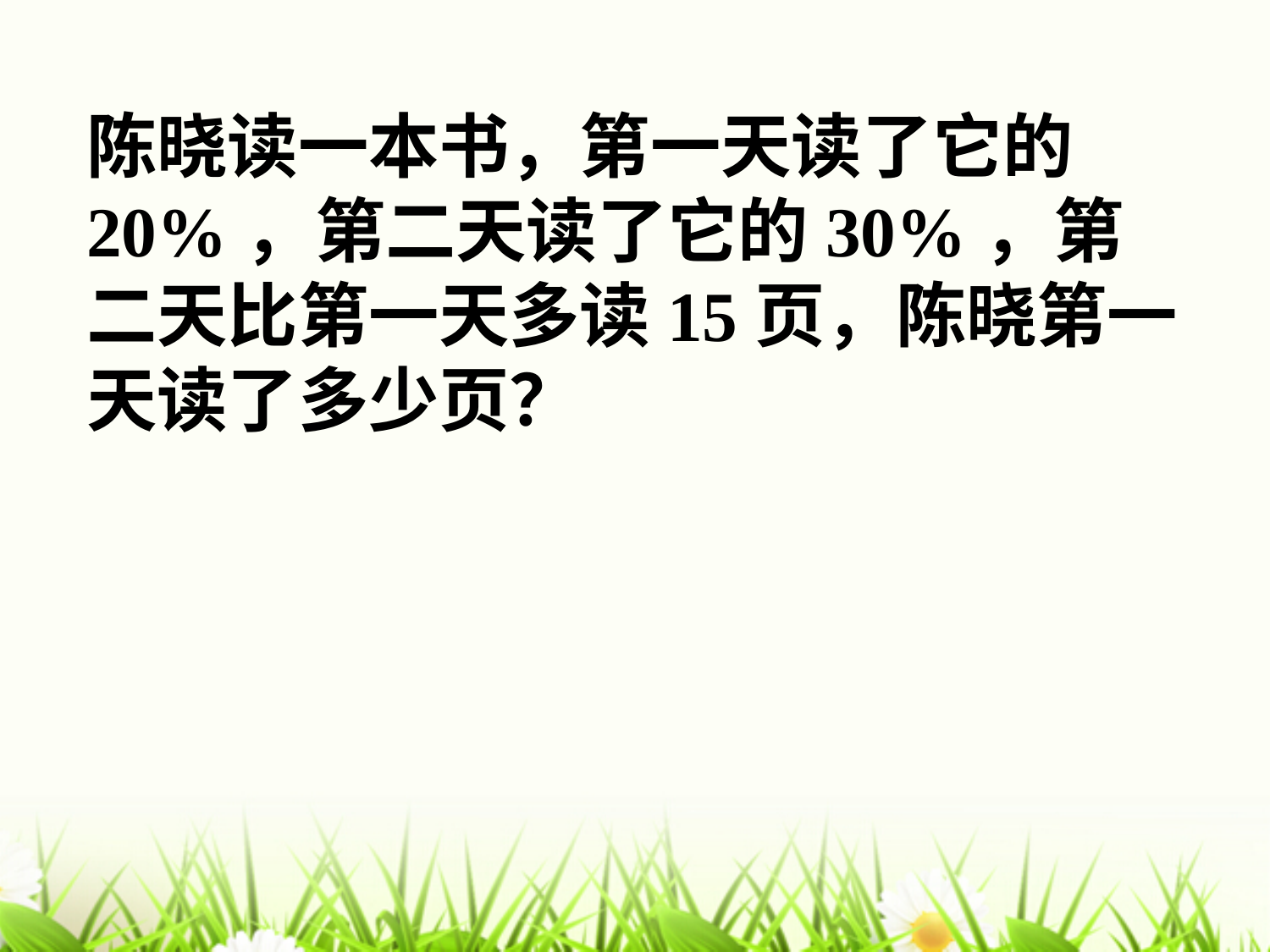

陈晓读一本书，第一天读了它的20%，第二天读了它的30%，第二天比第一天多读15页，陈晓第一天读了多少页？